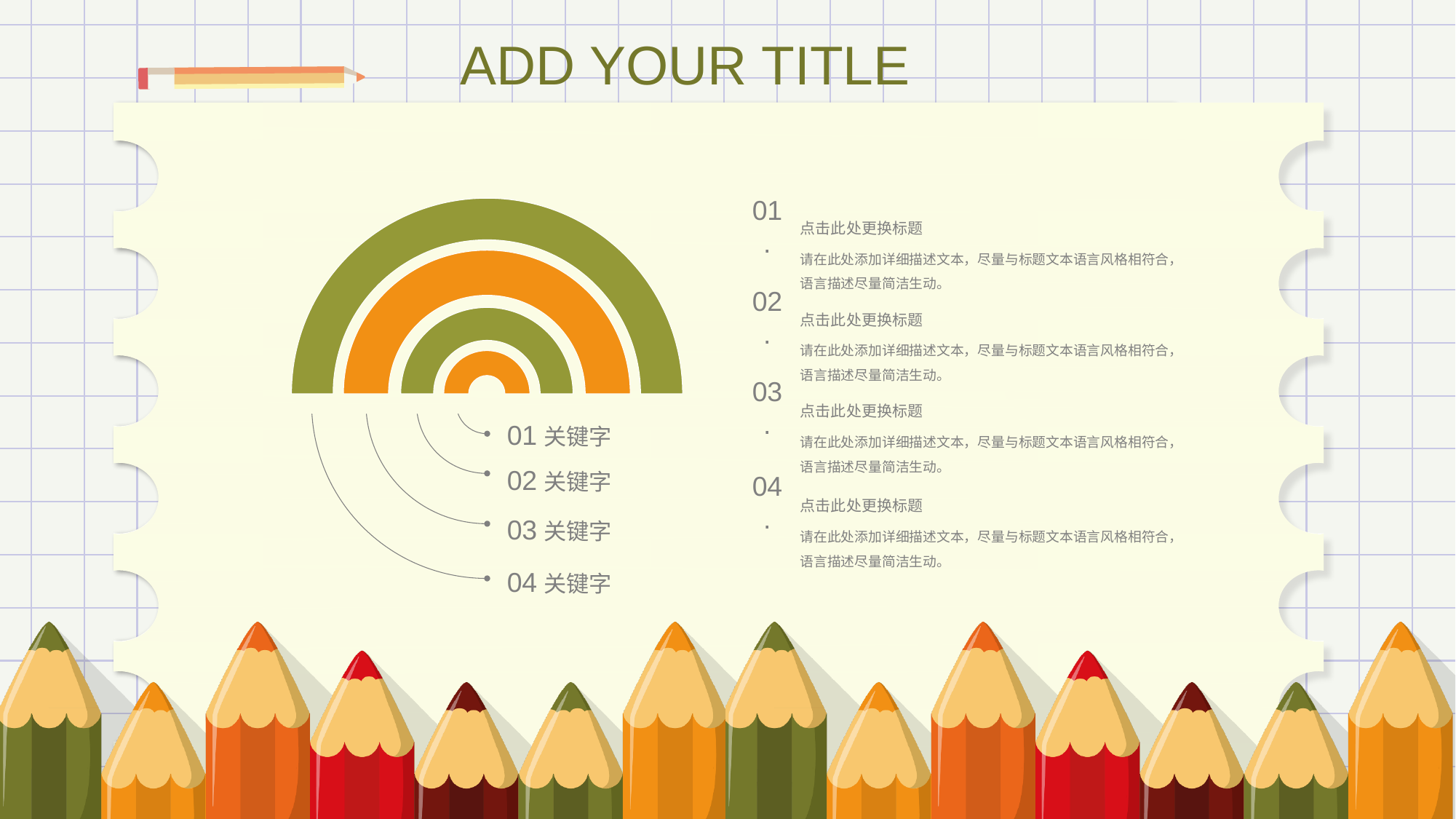

点击此处更换标题
请在此处添加详细描述文本，尽量与标题文本语言风格相符合，语言描述尽量简洁生动。
01.
点击此处更换标题
请在此处添加详细描述文本，尽量与标题文本语言风格相符合，语言描述尽量简洁生动。
02.
点击此处更换标题
请在此处添加详细描述文本，尽量与标题文本语言风格相符合，语言描述尽量简洁生动。
03.
点击此处更换标题
请在此处添加详细描述文本，尽量与标题文本语言风格相符合，语言描述尽量简洁生动。
04.
01关键字

02关键字
03关键字
04关键字